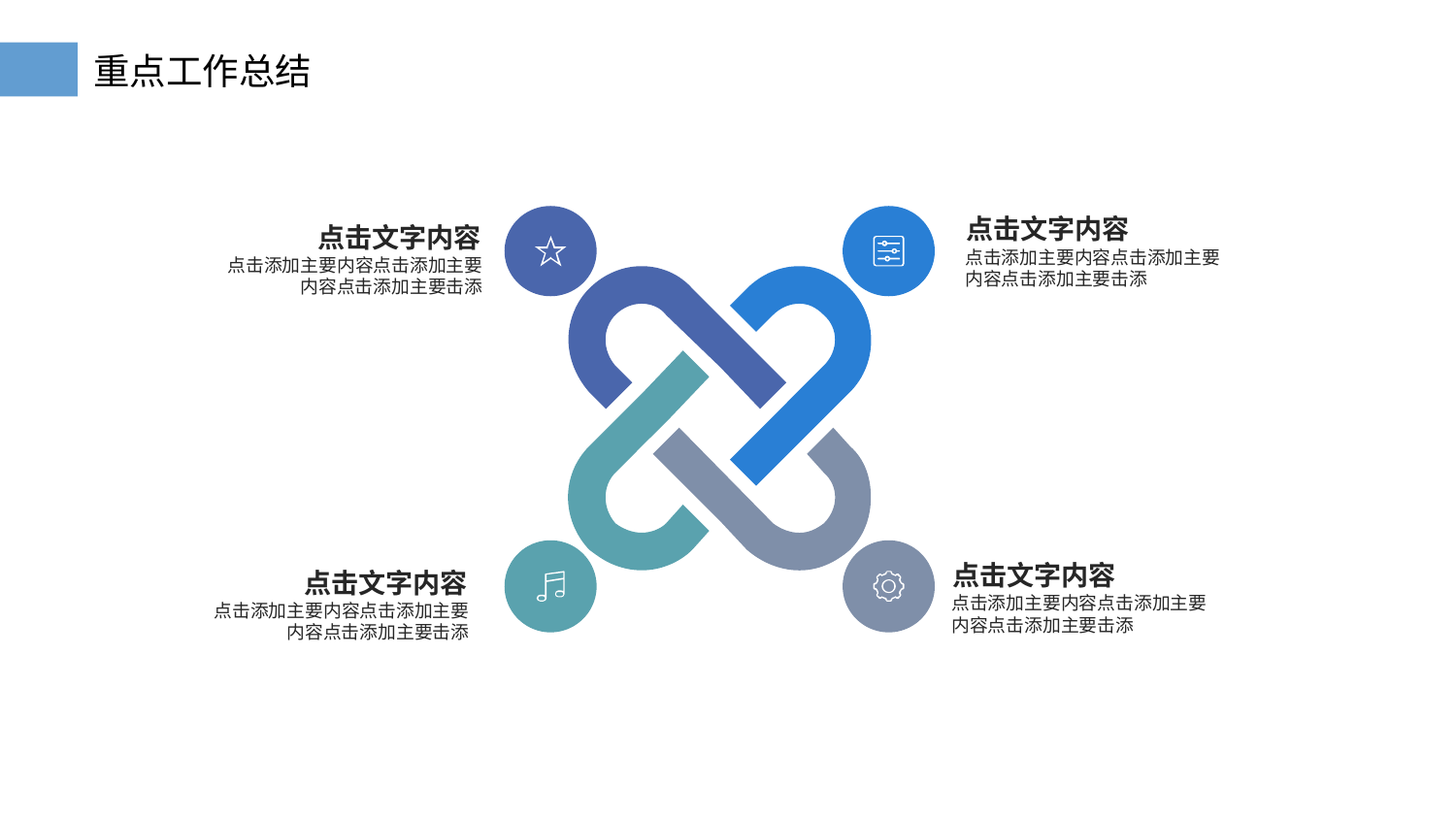

点击文字内容
点击添加主要内容点击添加主要内容点击添加主要击添
点击文字内容
点击添加主要内容点击添加主要内容点击添加主要击添
点击文字内容
点击添加主要内容点击添加主要内容点击添加主要击添
点击文字内容
点击添加主要内容点击添加主要内容点击添加主要击添